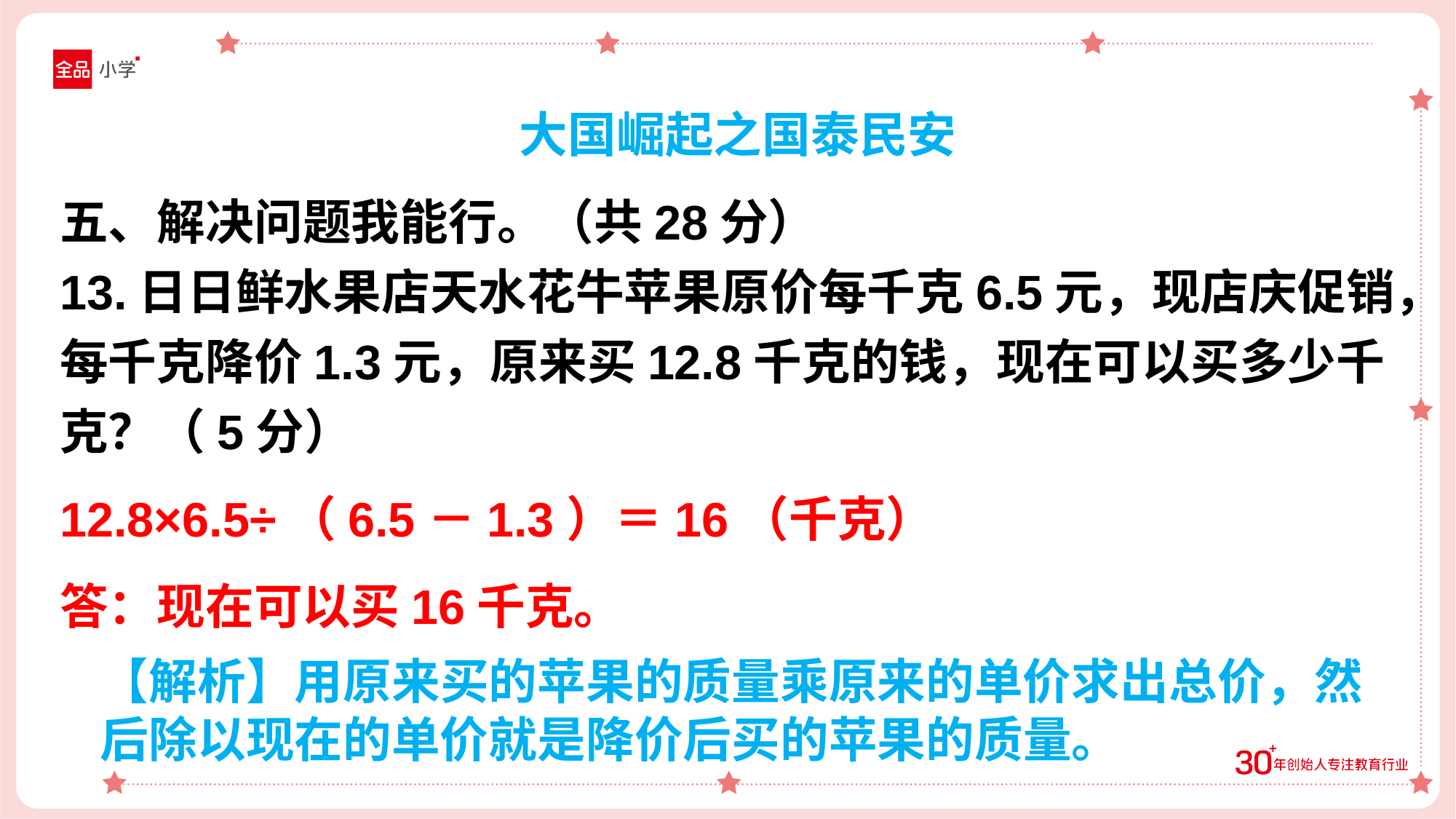

大国崛起之国泰民安
五、解决问题我能行。（共28分）
13.日日鲜水果店天水花牛苹果原价每千克6.5元，现店庆促销，每千克降价1.3元，原来买12.8千克的钱，现在可以买多少千克？（5分）
12.8×6.5÷（6.5－1.3）＝16（千克）
答：现在可以买16千克。
【解析】用原来买的苹果的质量乘原来的单价求出总价，然后除以现在的单价就是降价后买的苹果的质量。